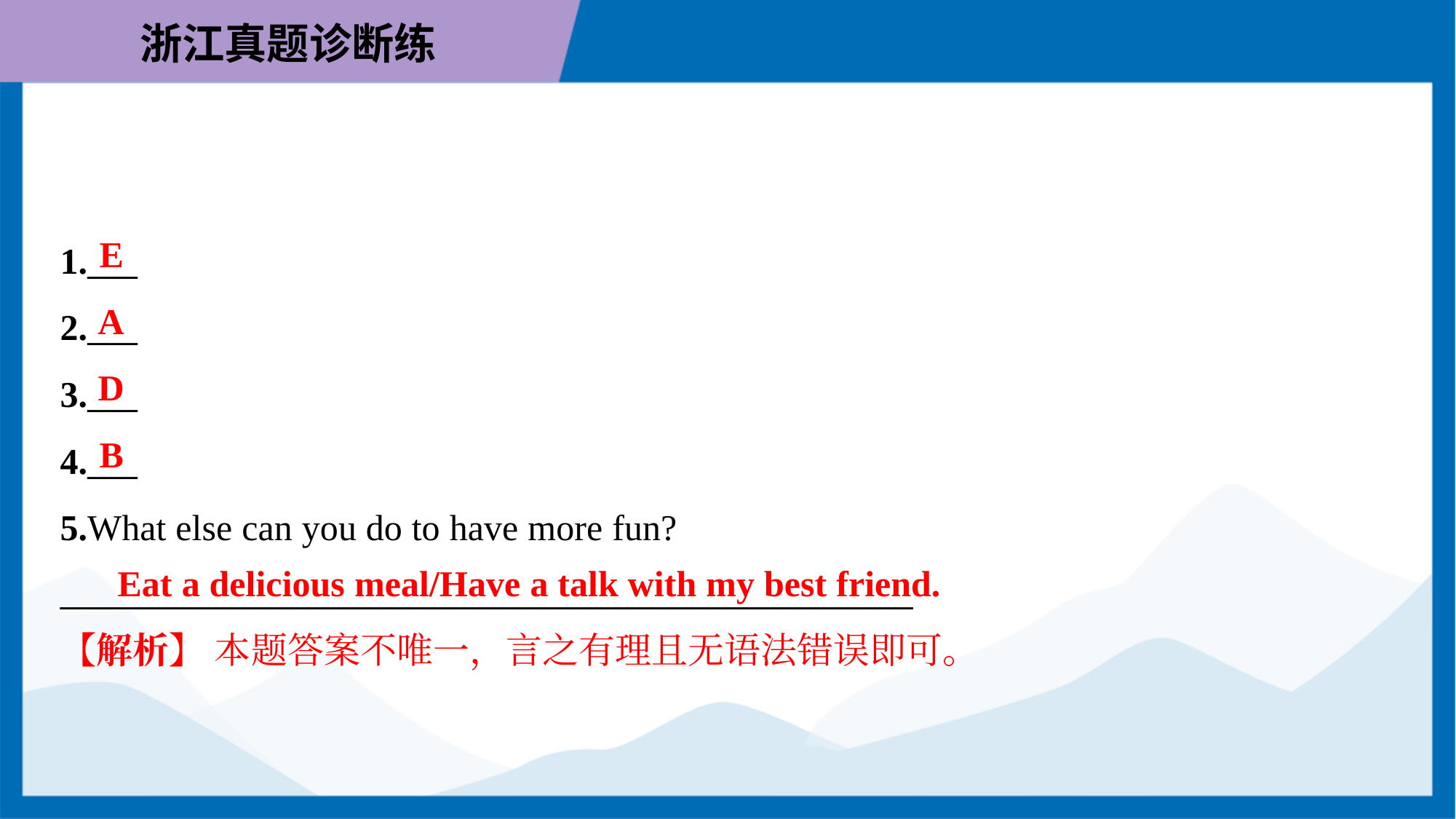

E
1.___
2.___
3.___
4.___
5.What else can you do to have more fun?
___________________________________________________
A
D
B
Eat a delicious meal/Have a talk with my best friend.
【解析】 本题答案不唯一，言之有理且无语法错误即可。